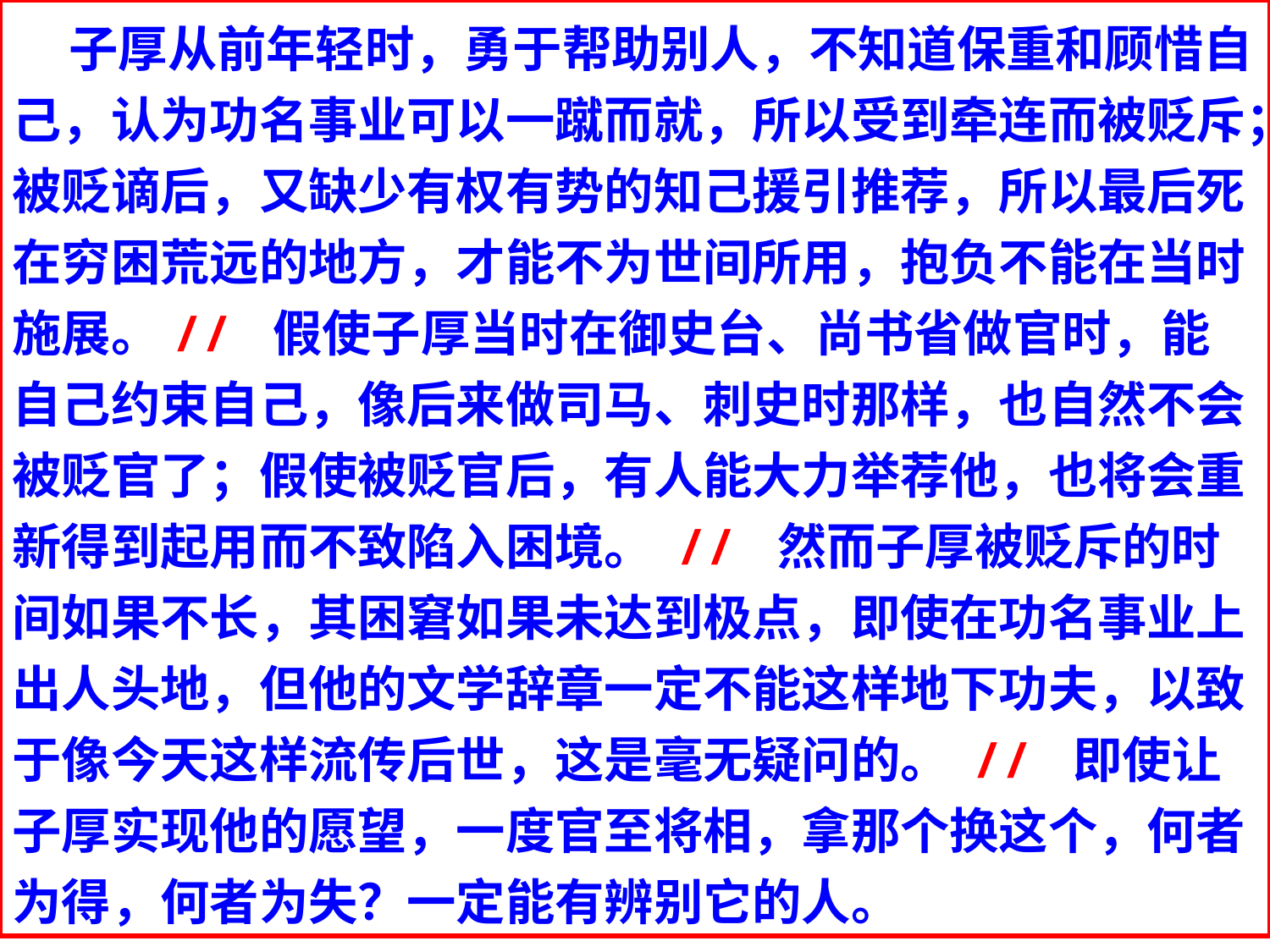

子厚从前年轻时，勇于帮助别人，不知道保重和顾惜自己，认为功名事业可以一蹴而就，所以受到牵连而被贬斥；被贬谪后，又缺少有权有势的知己援引推荐，所以最后死在穷困荒远的地方，才能不为世间所用，抱负不能在当时施展。// 假使子厚当时在御史台、尚书省做官时，能自己约束自己，像后来做司马、刺史时那样，也自然不会被贬官了；假使被贬官后，有人能大力举荐他，也将会重新得到起用而不致陷入困境。 // 然而子厚被贬斥的时间如果不长，其困窘如果未达到极点，即使在功名事业上出人头地，但他的文学辞章一定不能这样地下功夫，以致于像今天这样流传后世，这是毫无疑问的。 // 即使让子厚实现他的愿望，一度官至将相，拿那个换这个，何者为得，何者为失？一定能有辨别它的人。